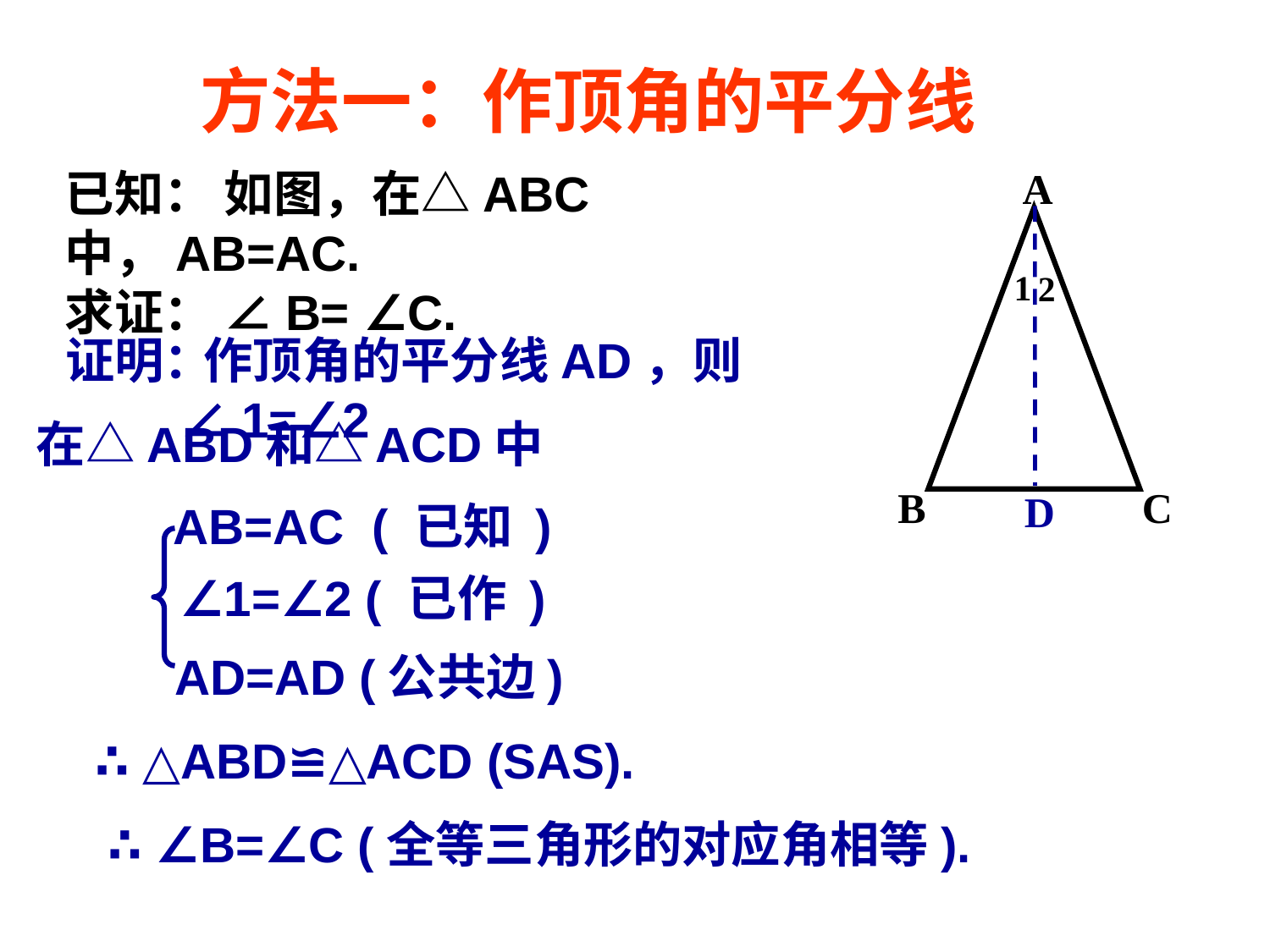

方法一：作顶角的平分线
已知： 如图，在△ABC中，AB=AC.
求证： ∠B= ∠C.
A

B
C

1
2
证明：
 作顶角的平分线AD，则∠1=∠2
在△ABD和△ACD中
D
AB=AC  ( 已知 )

∠1=∠2 ( 已作 )
AD=AD (公共边)
∴ △ABD≌△ACD (SAS).
∴ ∠B=∠C (全等三角形的对应角相等).